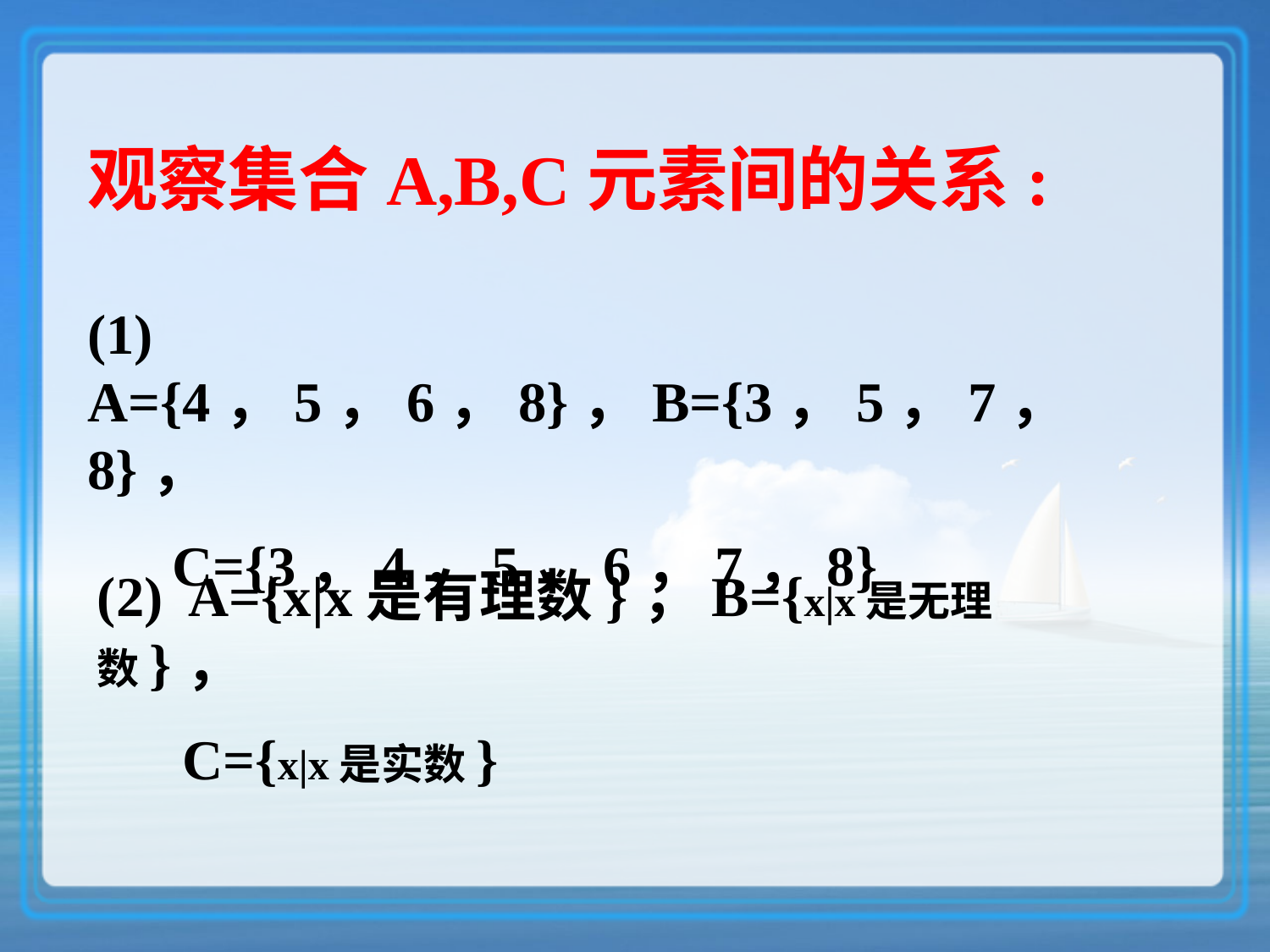

观察集合A,B,C元素间的关系:
(1)  A={4，5，6，8}，B={3，5，7，8}，
      C={3，4，5，6，7，8}
(2)  A={x|x是有理数}，B={x|x是无理数}，
      C={x|x是实数}